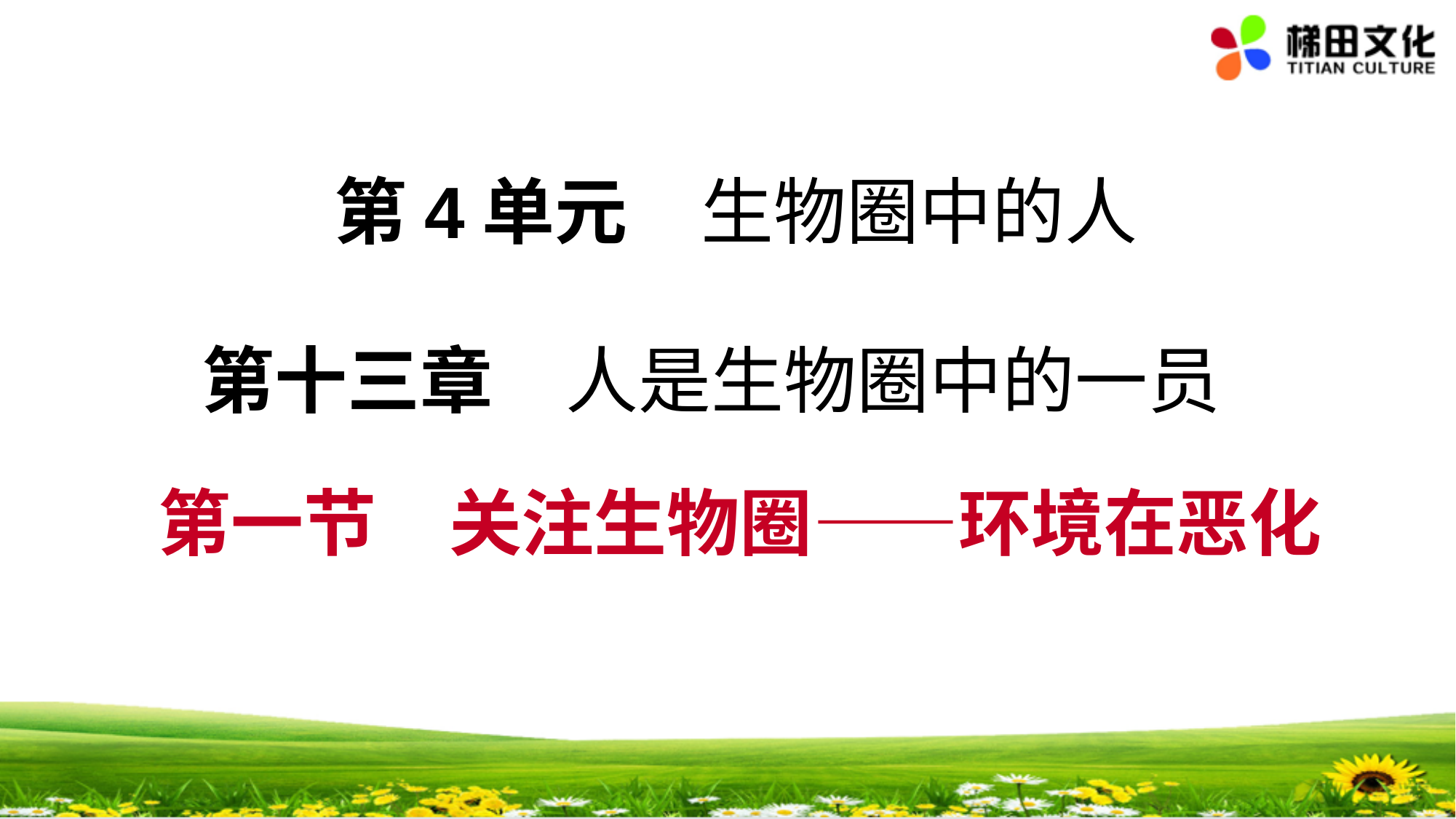

第4单元　生物圈中的人
第十三章　人是生物圈中的一员
第一节　关注生物圈——环境在恶化